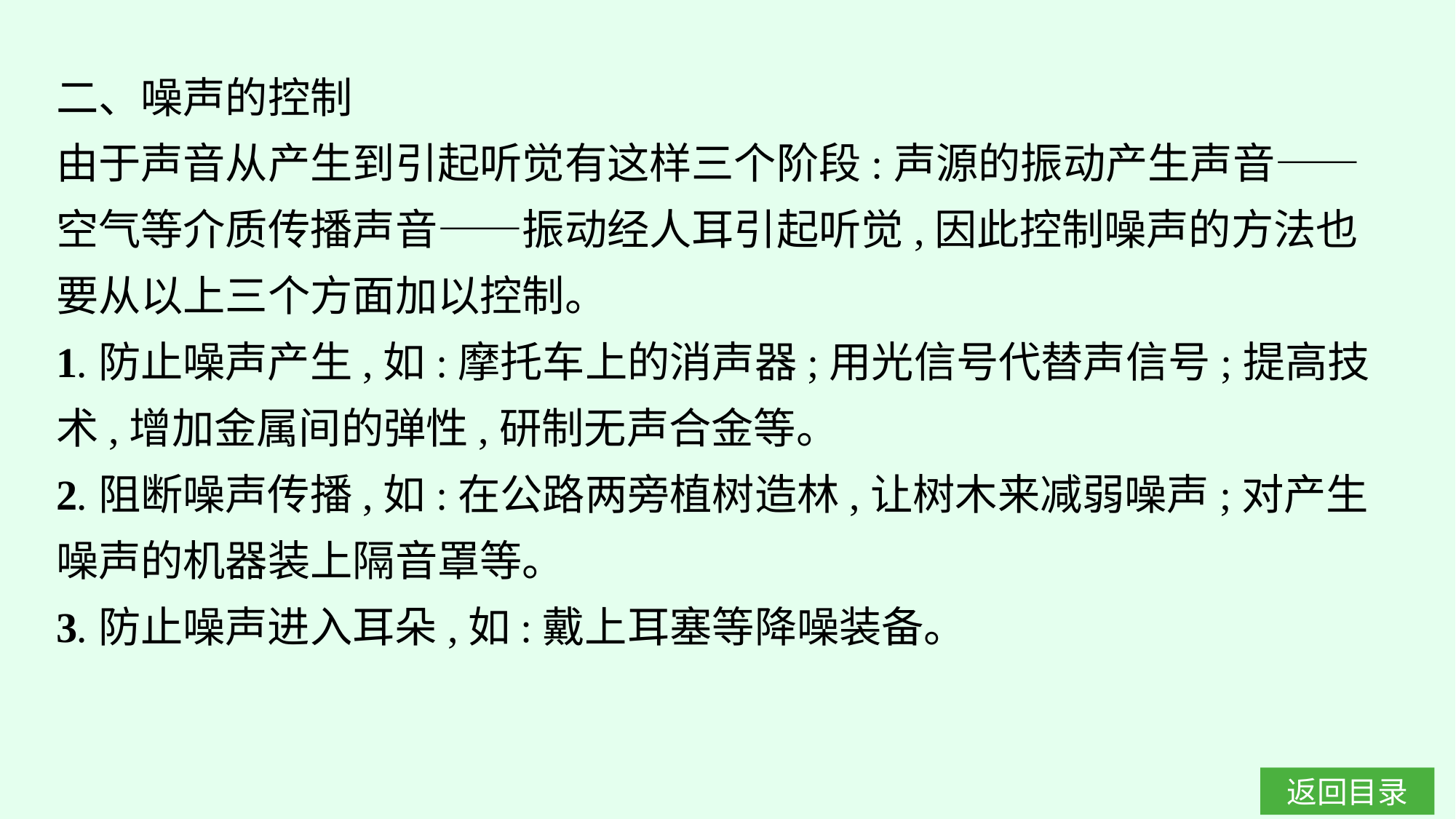

二、噪声的控制
由于声音从产生到引起听觉有这样三个阶段:声源的振动产生声音——空气等介质传播声音——振动经人耳引起听觉,因此控制噪声的方法也要从以上三个方面加以控制。
1.防止噪声产生,如:摩托车上的消声器;用光信号代替声信号;提高技术,增加金属间的弹性,研制无声合金等。
2.阻断噪声传播,如:在公路两旁植树造林,让树木来减弱噪声;对产生噪声的机器装上隔音罩等。
3.防止噪声进入耳朵,如:戴上耳塞等降噪装备。